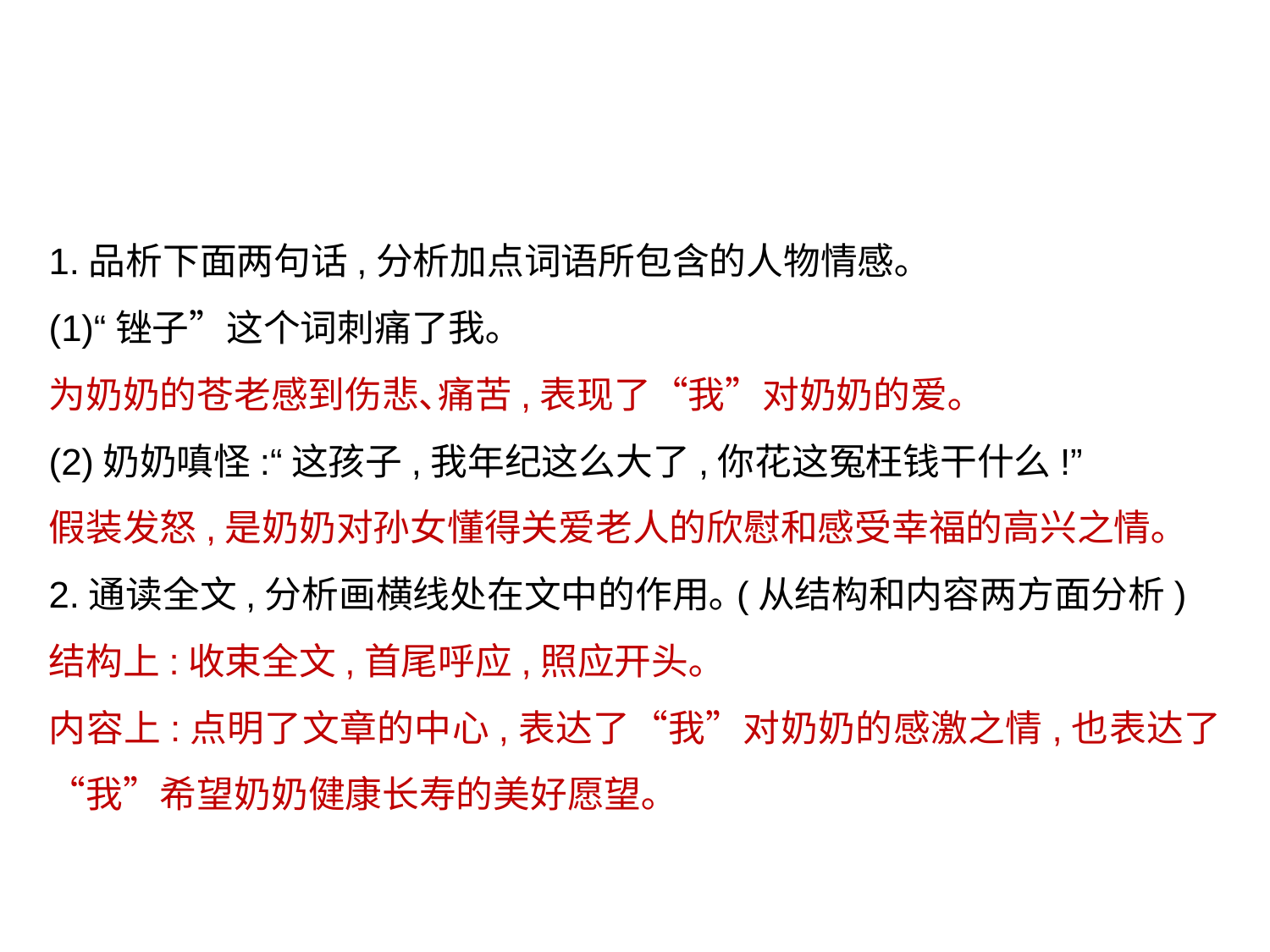

1.品析下面两句话,分析加点词语所包含的人物情感｡
(1)“锉子”这个词刺痛了我｡
为奶奶的苍老感到伤悲､痛苦,表现了“我”对奶奶的爱｡
(2)奶奶嗔怪:“这孩子,我年纪这么大了,你花这冤枉钱干什么!”
假装发怒,是奶奶对孙女懂得关爱老人的欣慰和感受幸福的高兴之情｡
2.通读全文,分析画横线处在文中的作用｡(从结构和内容两方面分析)
结构上:收束全文,首尾呼应,照应开头｡
内容上:点明了文章的中心,表达了“我”对奶奶的感激之情,也表达了“我”希望奶奶健康长寿的美好愿望｡